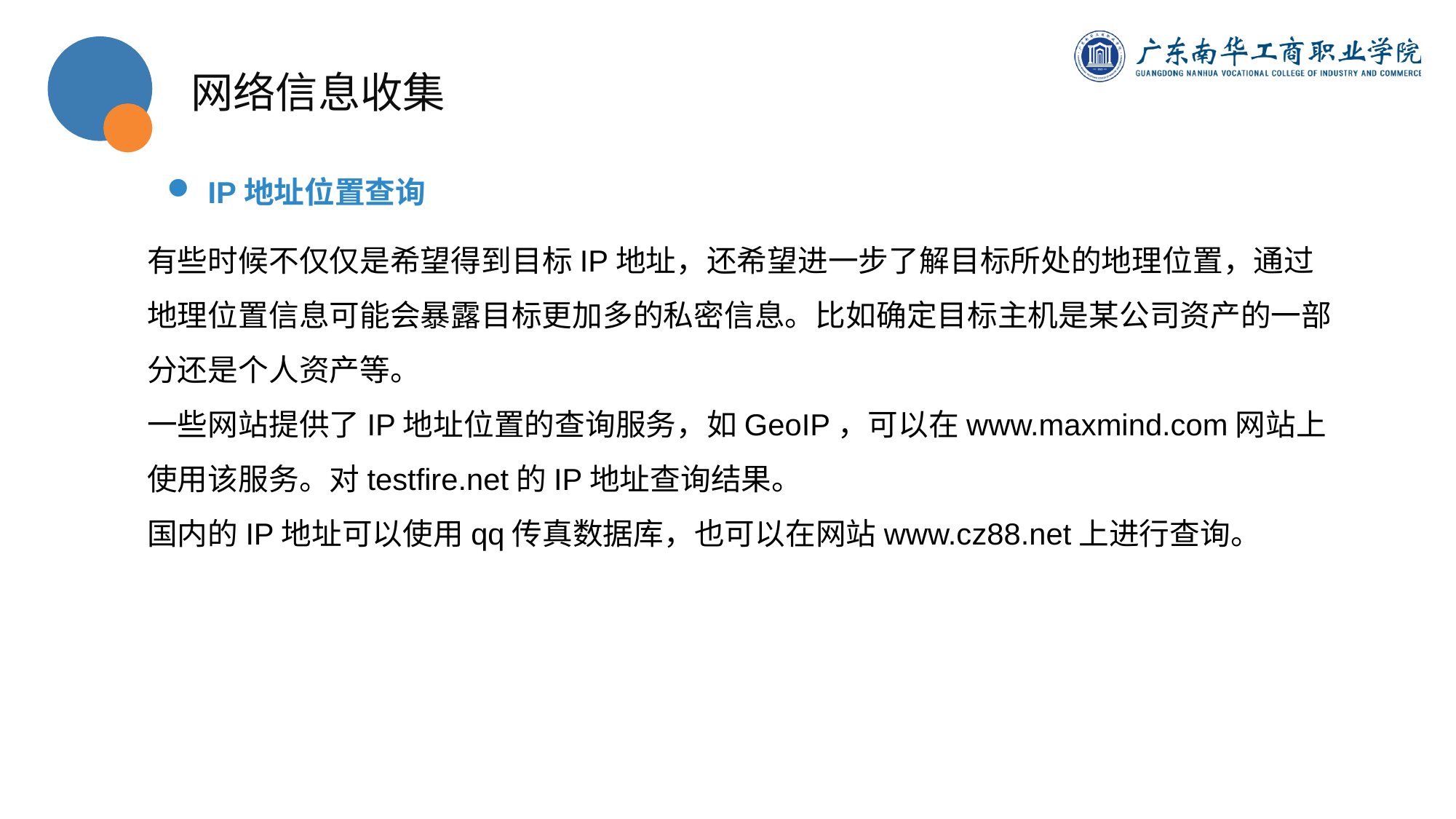

网络信息收集

IP地址位置查询
有些时候不仅仅是希望得到目标IP地址，还希望进一步了解目标所处的地理位置，通过地理位置信息可能会暴露目标更加多的私密信息。比如确定目标主机是某公司资产的一部分还是个人资产等。
一些网站提供了IP地址位置的查询服务，如GeoIP，可以在www.maxmind.com网站上使用该服务。对testfire.net的IP地址查询结果。
国内的IP地址可以使用qq传真数据库，也可以在网站www.cz88.net上进行查询。